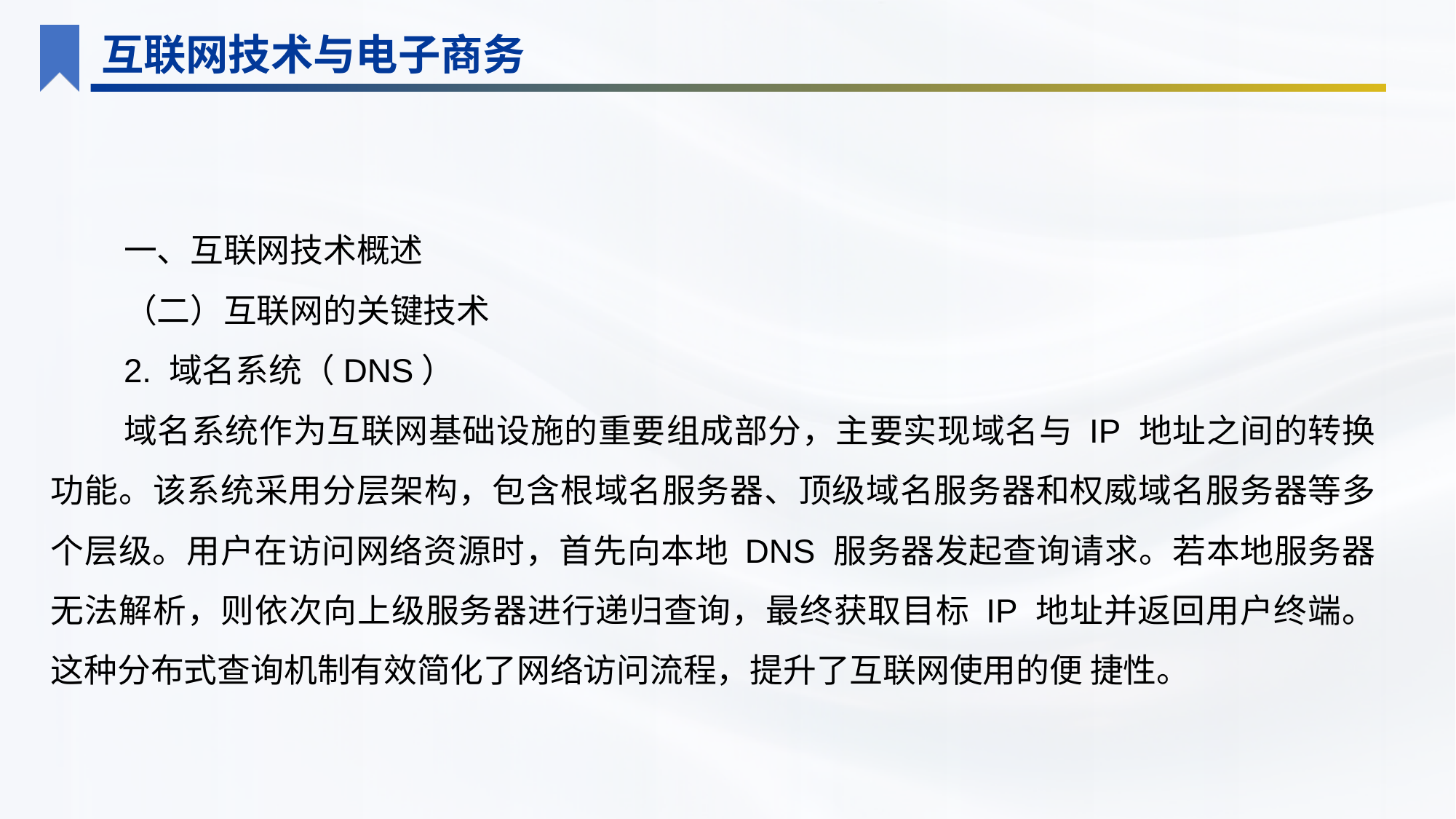

互联网技术与电子商务
一、互联网技术概述
（二）互联网的关键技术
2. 域名系统（DNS）
域名系统作为互联网基础设施的重要组成部分，主要实现域名与 IP 地址之间的转换功能。该系统采用分层架构，包含根域名服务器、顶级域名服务器和权威域名服务器等多个层级。用户在访问网络资源时，首先向本地 DNS 服务器发起查询请求。若本地服务器无法解析，则依次向上级服务器进行递归查询，最终获取目标 IP 地址并返回用户终端。这种分布式查询机制有效简化了网络访问流程，提升了互联网使用的便 捷性。